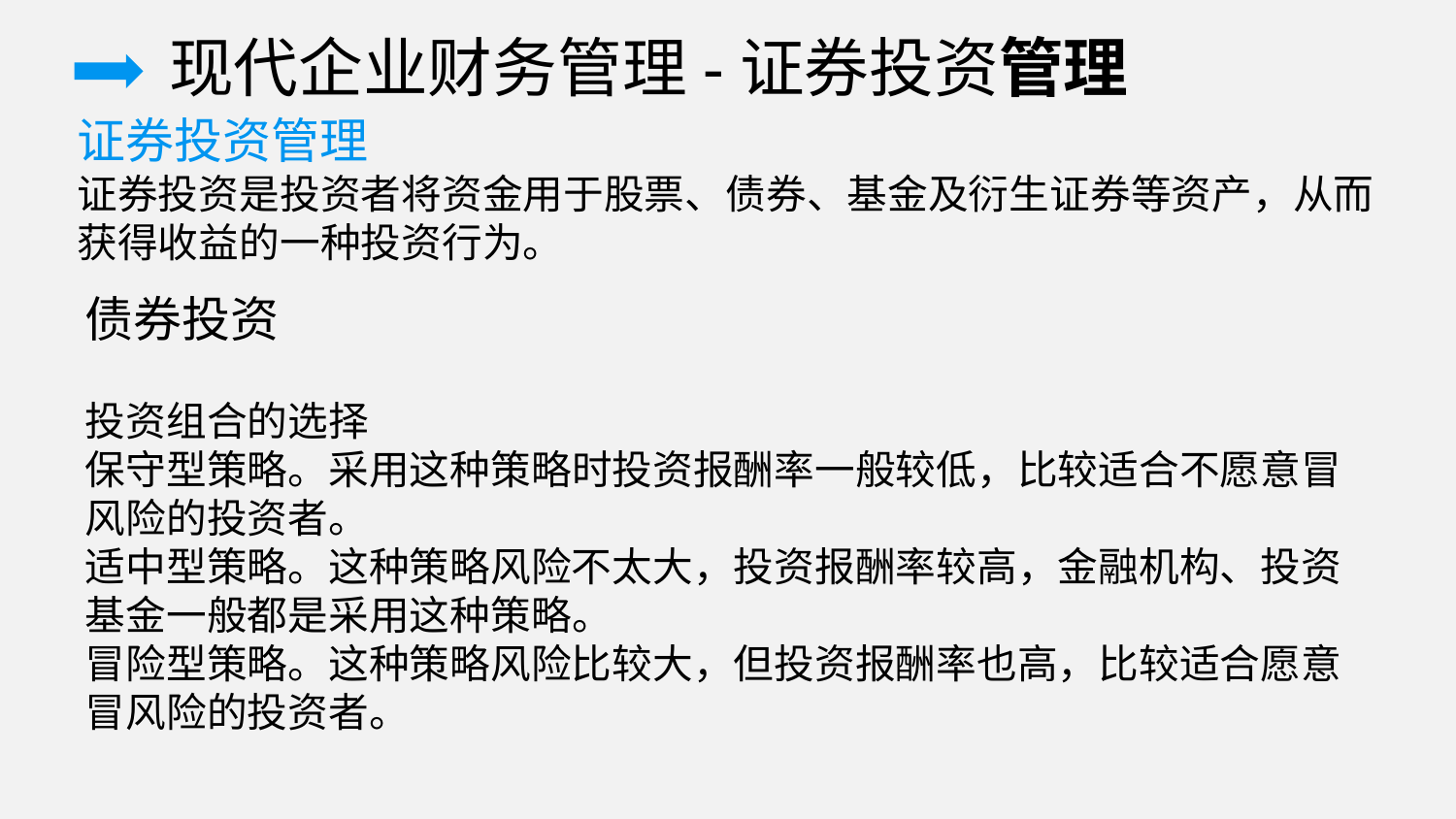

现代企业财务管理-证券投资管理
证券投资管理
证券投资是投资者将资金用于股票、债券、基金及衍生证券等资产，从而获得收益的一种投资行为。
债券投资

投资组合的选择
保守型策略。采用这种策略时投资报酬率一般较低，比较适合不愿意冒风险的投资者。
适中型策略。这种策略风险不太大，投资报酬率较高，金融机构、投资基金一般都是采用这种策略。
冒险型策略。这种策略风险比较大，但投资报酬率也高，比较适合愿意冒风险的投资者。